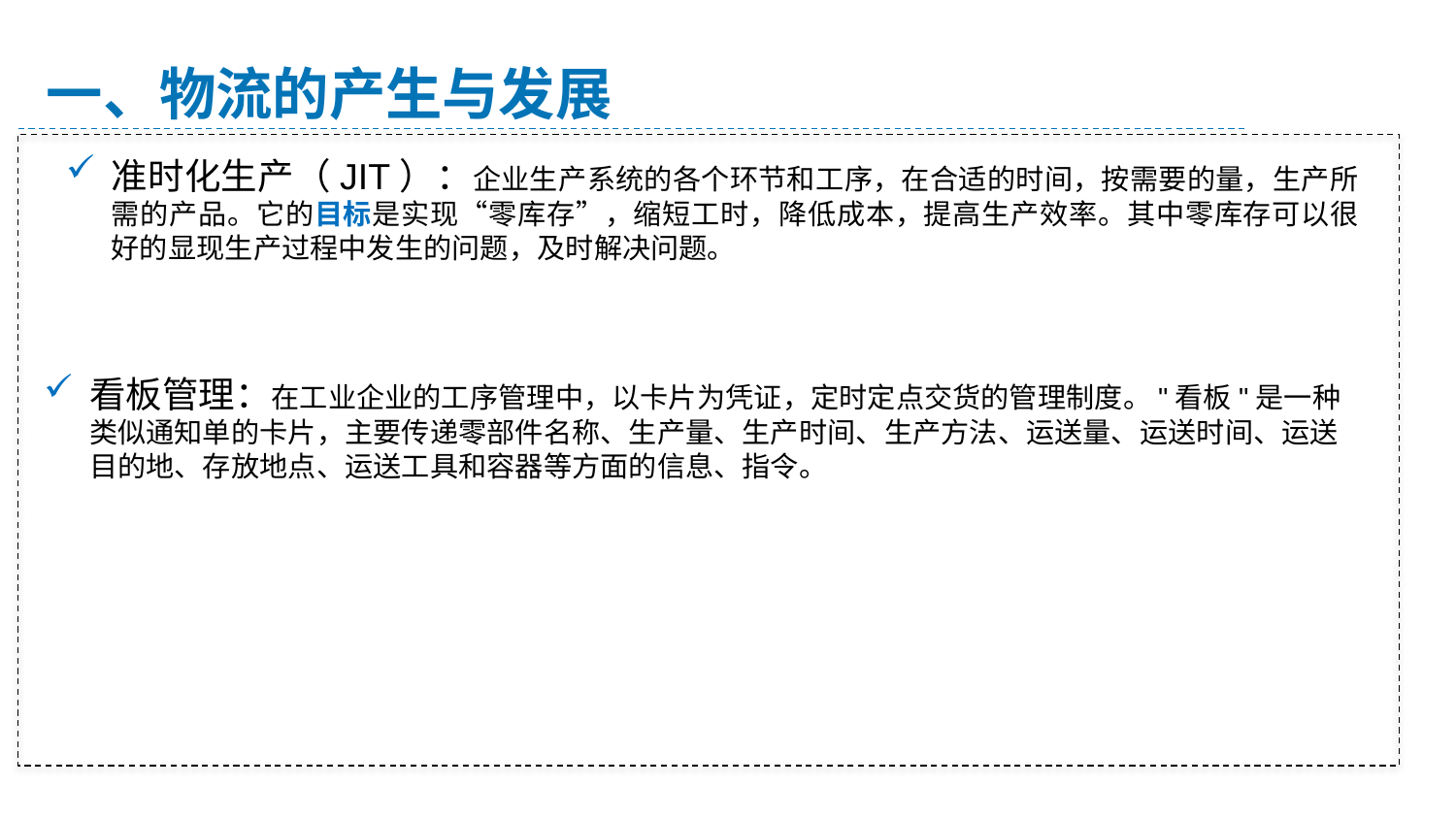

一、物流的产生与发展

准时化生产（JIT）：企业生产系统的各个环节和工序，在合适的时间，按需要的量，生产所需的产品。它的目标是实现“零库存”，缩短工时，降低成本，提高生产效率。其中零库存可以很好的显现生产过程中发生的问题，及时解决问题。
看板管理：在工业企业的工序管理中，以卡片为凭证，定时定点交货的管理制度。"看板"是一种类似通知单的卡片，主要传递零部件名称、生产量、生产时间、生产方法、运送量、运送时间、运送目的地、存放地点、运送工具和容器等方面的信息、指令。